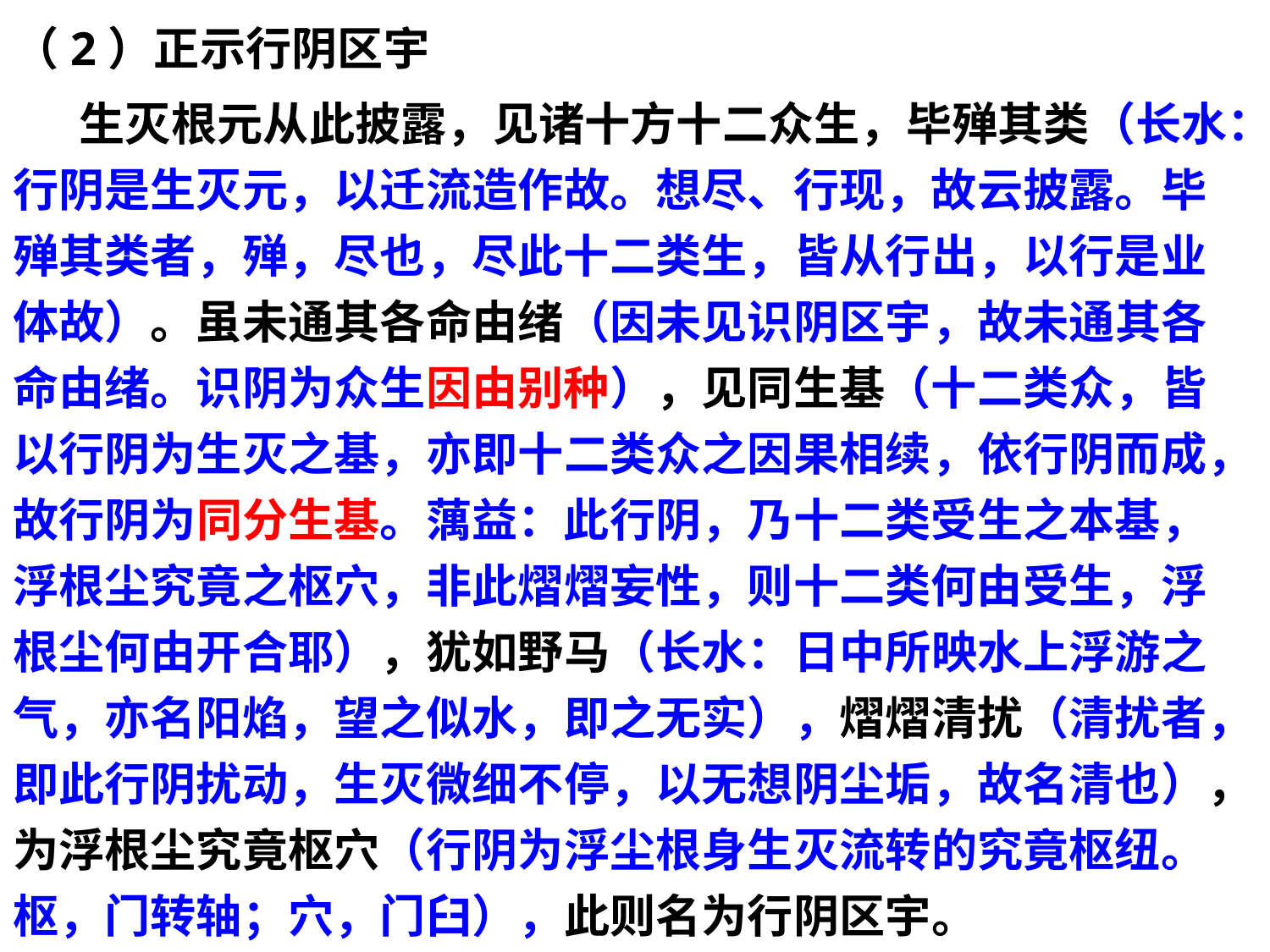

（2）正示行阴区宇
　  生灭根元从此披露，见诸十方十二众生，毕殚其类（长水：行阴是生灭元，以迁流造作故。想尽、行现，故云披露。毕殚其类者，殚，尽也，尽此十二类生，皆从行出，以行是业体故）。虽未通其各命由绪（因未见识阴区宇，故未通其各命由绪。识阴为众生因由别种），见同生基（十二类众，皆以行阴为生灭之基，亦即十二类众之因果相续，依行阴而成，故行阴为同分生基。蕅益：此行阴，乃十二类受生之本基，浮根尘究竟之枢穴，非此熠熠妄性，则十二类何由受生，浮根尘何由开合耶），犹如野马（长水：日中所映水上浮游之气，亦名阳焰，望之似水，即之无实），熠熠清扰（清扰者，即此行阴扰动，生灭微细不停，以无想阴尘垢，故名清也），为浮根尘究竟枢穴（行阴为浮尘根身生灭流转的究竟枢纽。枢，门转轴；穴，门臼），此则名为行阴区宇。